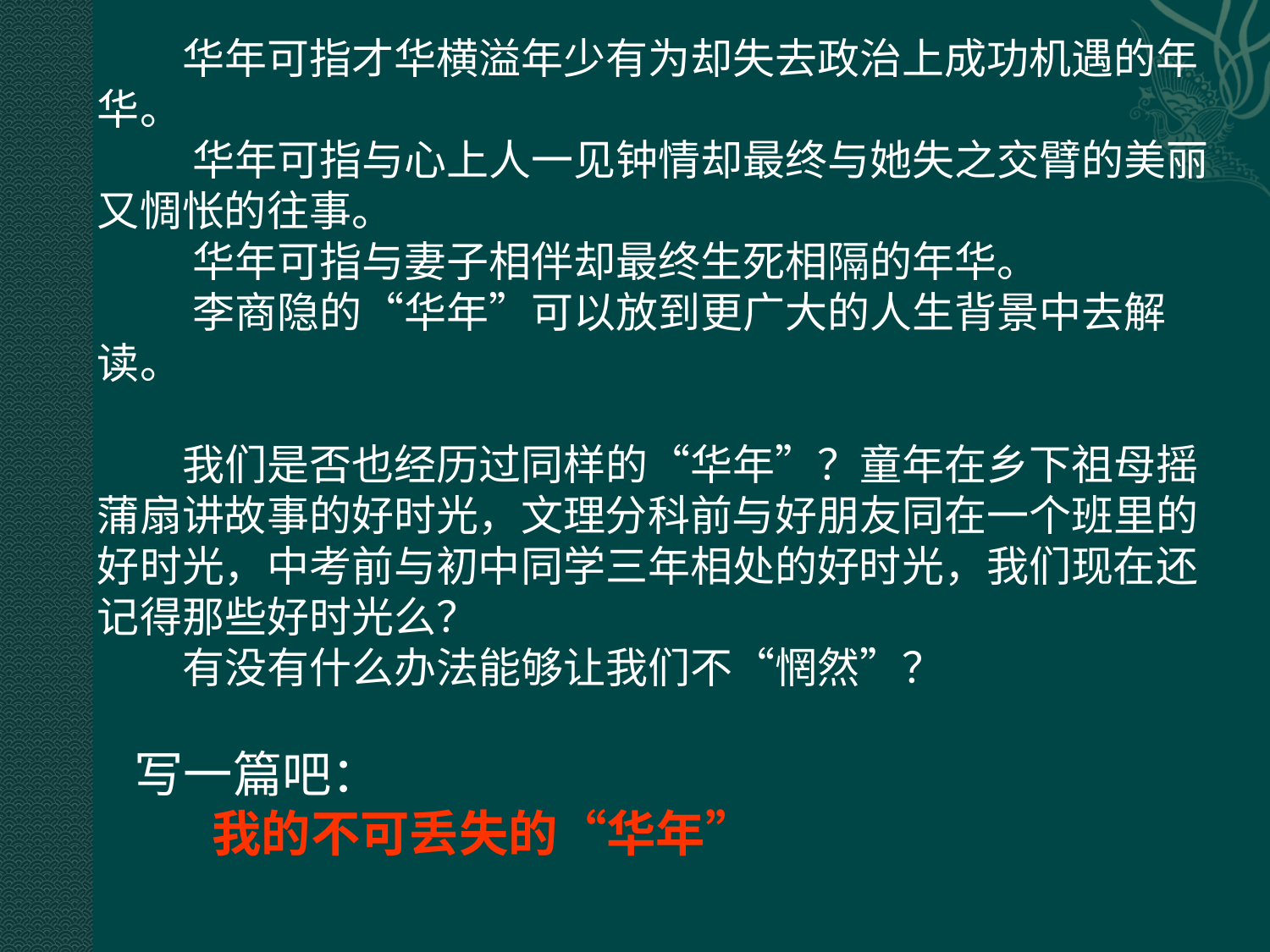

华年可指才华横溢年少有为却失去政治上成功机遇的年华。
     华年可指与心上人一见钟情却最终与她失之交臂的美丽又惆怅的往事。
     华年可指与妻子相伴却最终生死相隔的年华。
     李商隐的“华年”可以放到更广大的人生背景中去解读。

    我们是否也经历过同样的“华年”？童年在乡下祖母摇蒲扇讲故事的好时光，文理分科前与好朋友同在一个班里的好时光，中考前与初中同学三年相处的好时光，我们现在还记得那些好时光么？
    有没有什么办法能够让我们不“惘然”？

写一篇吧：
      我的不可丢失的“华年”